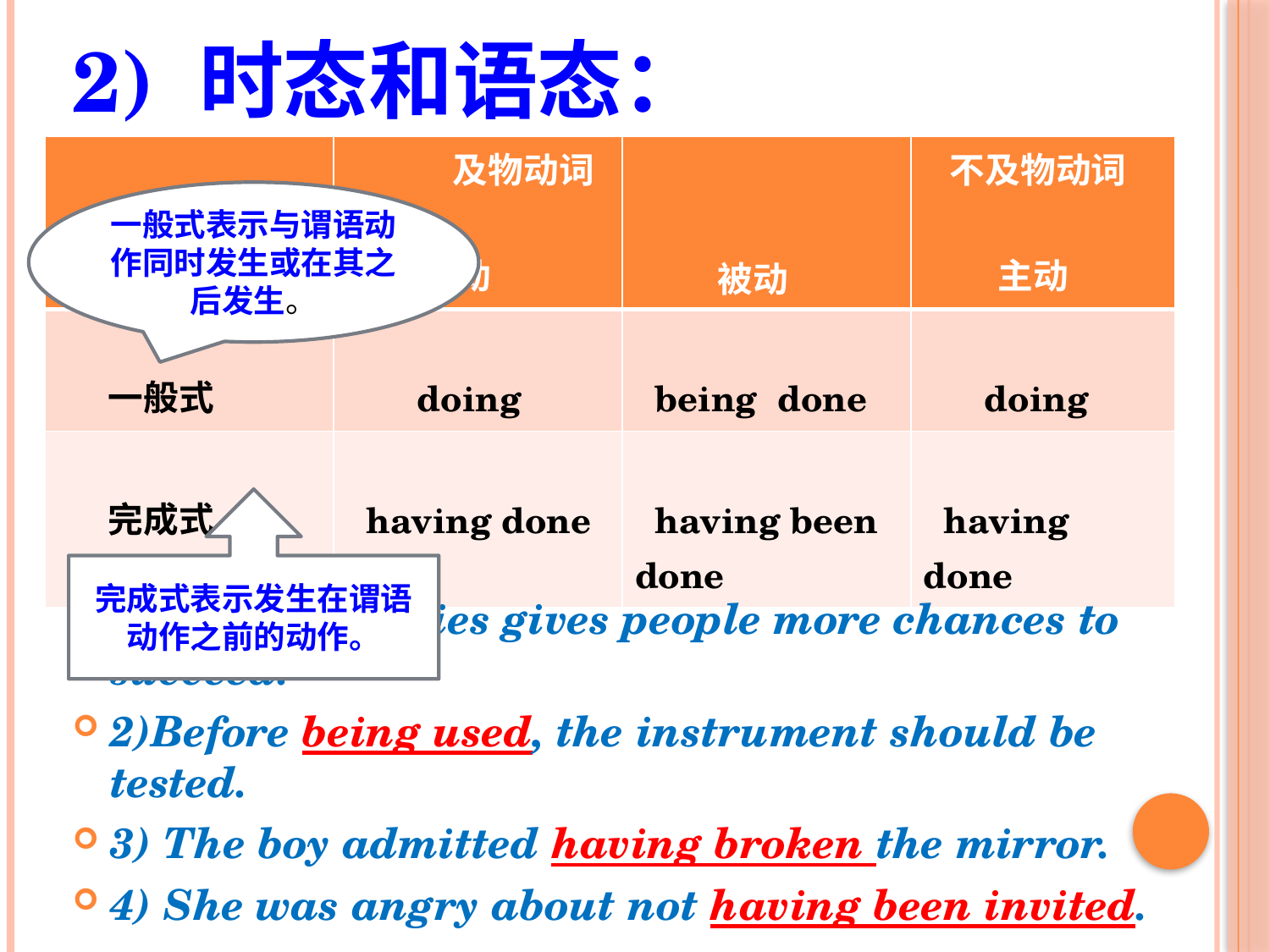

# 2) 时态和语态：
|  | 及物动词 主动 | 被动 | 不及物动词 主动 |
| --- | --- | --- | --- |
| 一般式 | doing | being done | doing |
| 完成式 | having done | having been done | having done |
一般式表示与谓语动作同时发生或在其之后发生。
完成式表示发生在谓语动作之前的动作。
1) Living in cities gives people more chances to succeed.
2)Before being used, the instrument should be tested.
3) The boy admitted having broken the mirror.
4) She was angry about not having been invited.